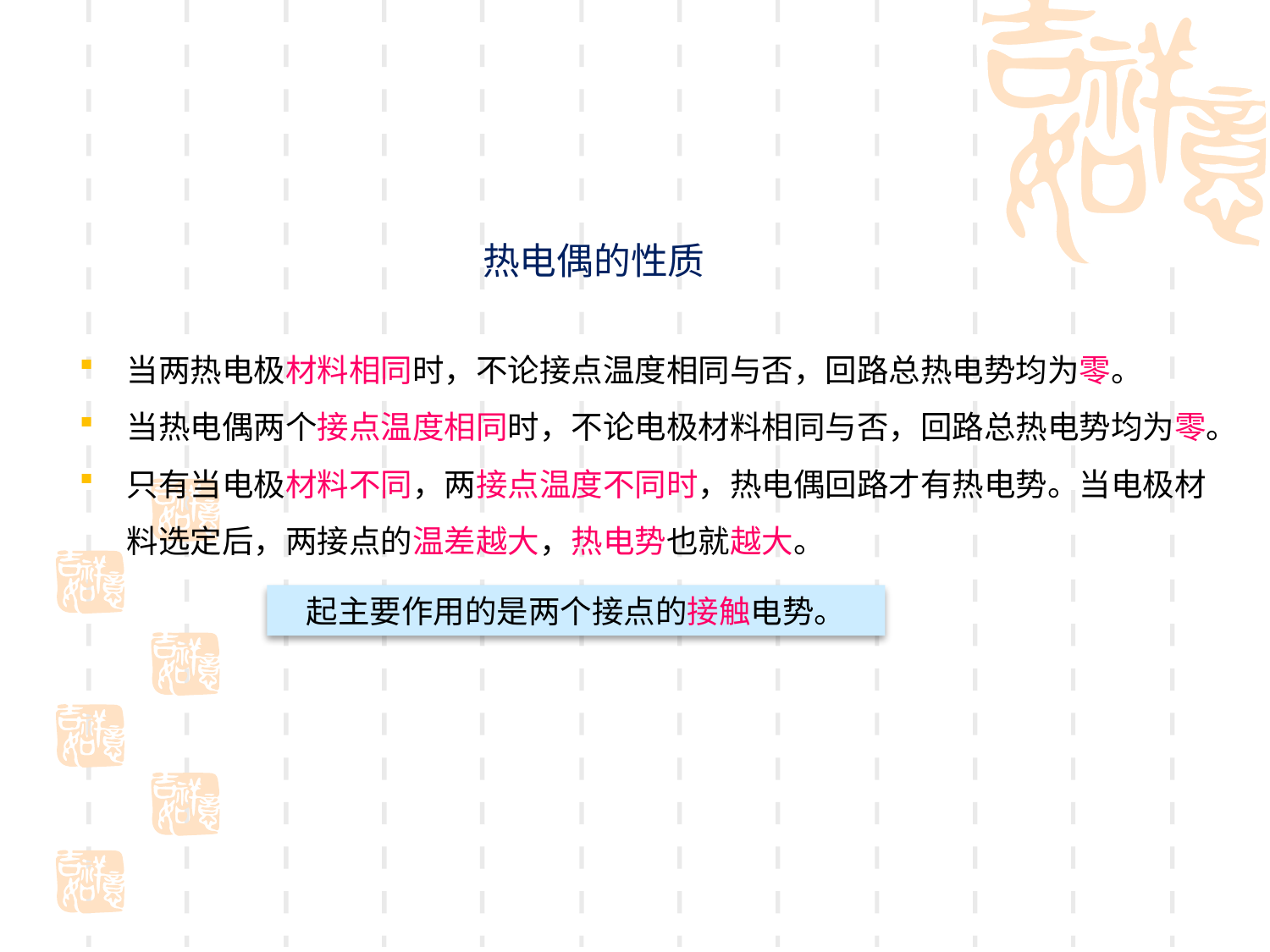

# 热电偶的性质
当两热电极材料相同时，不论接点温度相同与否，回路总热电势均为零。
当热电偶两个接点温度相同时，不论电极材料相同与否，回路总热电势均为零。
只有当电极材料不同，两接点温度不同时，热电偶回路才有热电势。当电极材料选定后，两接点的温差越大，热电势也就越大。
起主要作用的是两个接点的接触电势。
19